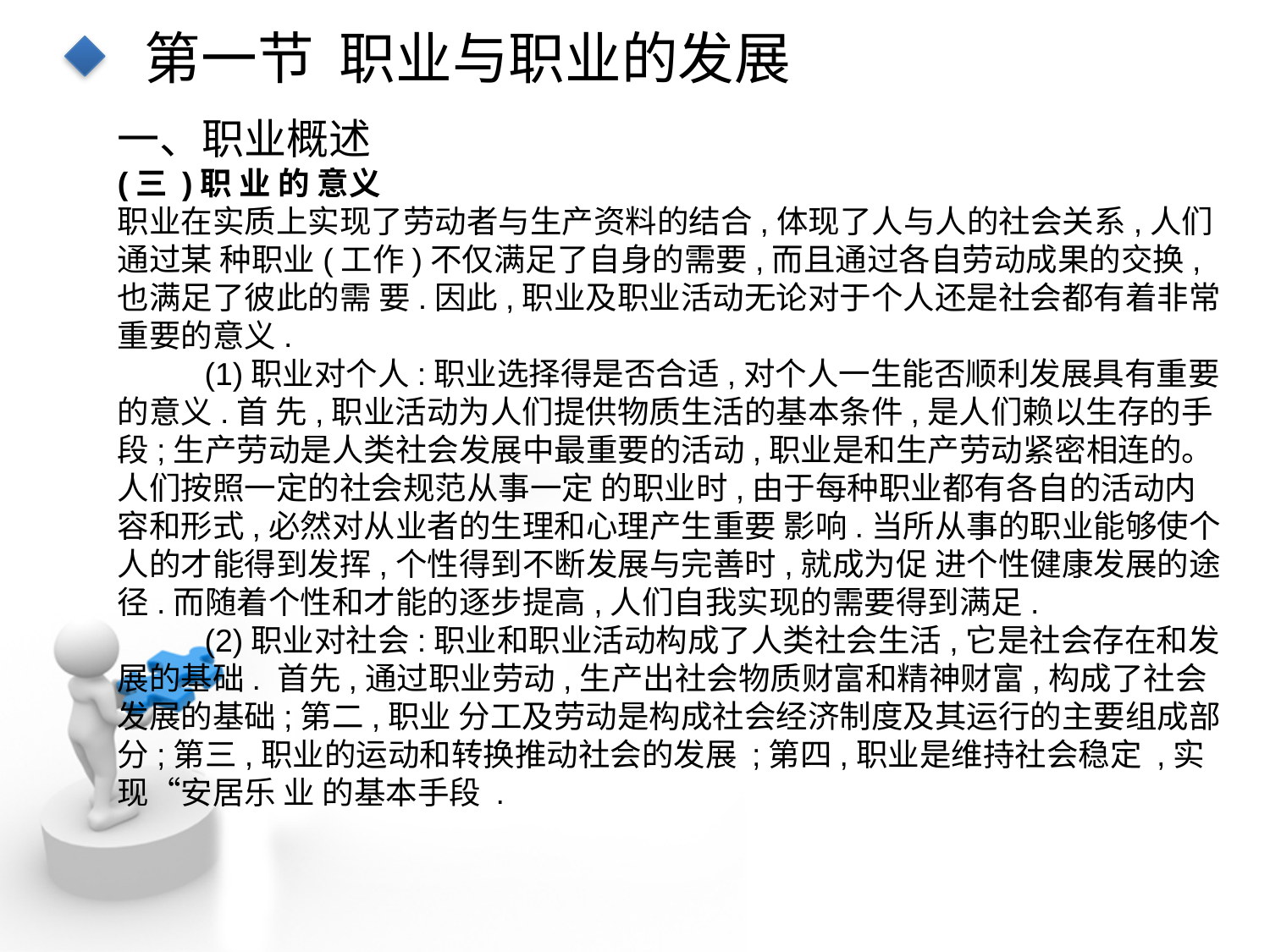

第一节  职业与职业的发展

一、职业概述
(三 )职 业 的 意义
职业在实质上实现了劳动者与生产资料的结合,体现了人与人的社会关系,人们通过某 种职业(工作)不仅满足了自身的需要,而且通过各自劳动成果的交换,也满足了彼此的需 要.因此,职业及职业活动无论对于个人还是社会都有着非常重要的意义.
(1)职业对个人:职业选择得是否合适,对个人一生能否顺利发展具有重要的意义.首 先,职业活动为人们提供物质生活的基本条件,是人们赖以生存的手段;生产劳动是人类社会发展中最重要的活动,职业是和生产劳动紧密相连的。人们按照一定的社会规范从事一定 的职业时,由于每种职业都有各自的活动内容和形式,必然对从业者的生理和心理产生重要 影响.当所从事的职业能够使个人的才能得到发挥,个性得到不断发展与完善时,就成为促 进个性健康发展的途径.而随着个性和才能的逐步提高,人们自我实现的需要得到满足.
(2)职业对社会:职业和职业活动构成了人类社会生活,它是社会存在和发展的基础. 首先,通过职业劳动,生产出社会物质财富和精神财富,构成了社会发展的基础;第二,职业 分工及劳动是构成社会经济制度及其运行的主要组成部分;第三,职业的运动和转换推动社会的发展 ;第四,职业是维持社会稳定 ,实现“安居乐 业 的基本手段 .
点击添加文本
点击添加文本
点击添加文本
点击添加文本